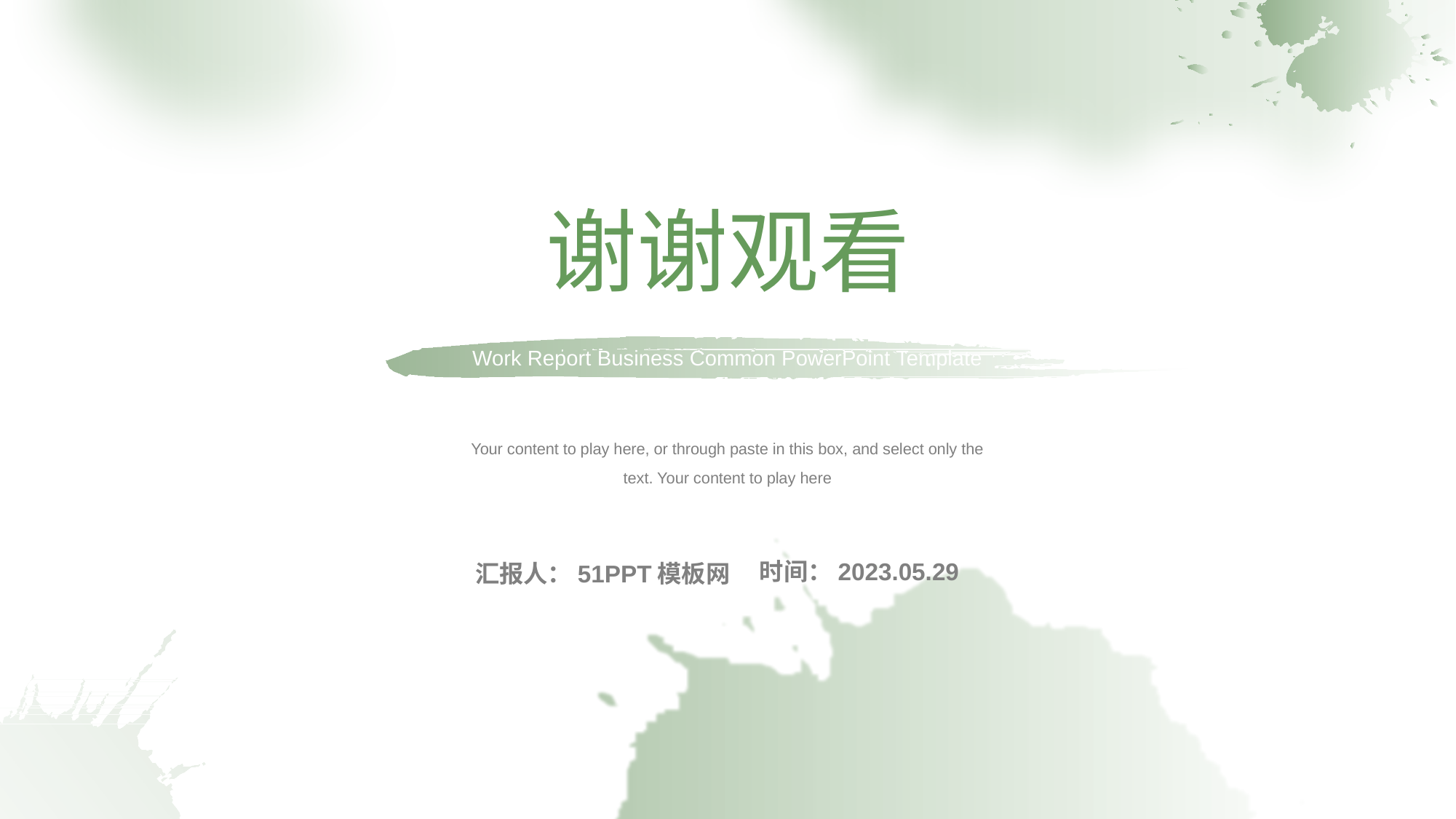

谢谢观看

Work Report Business Common PowerPoint Template
Your content to play here, or through paste in this box, and select only the text. Your content to play here

时间：2023.05.29
汇报人：51PPT模板网